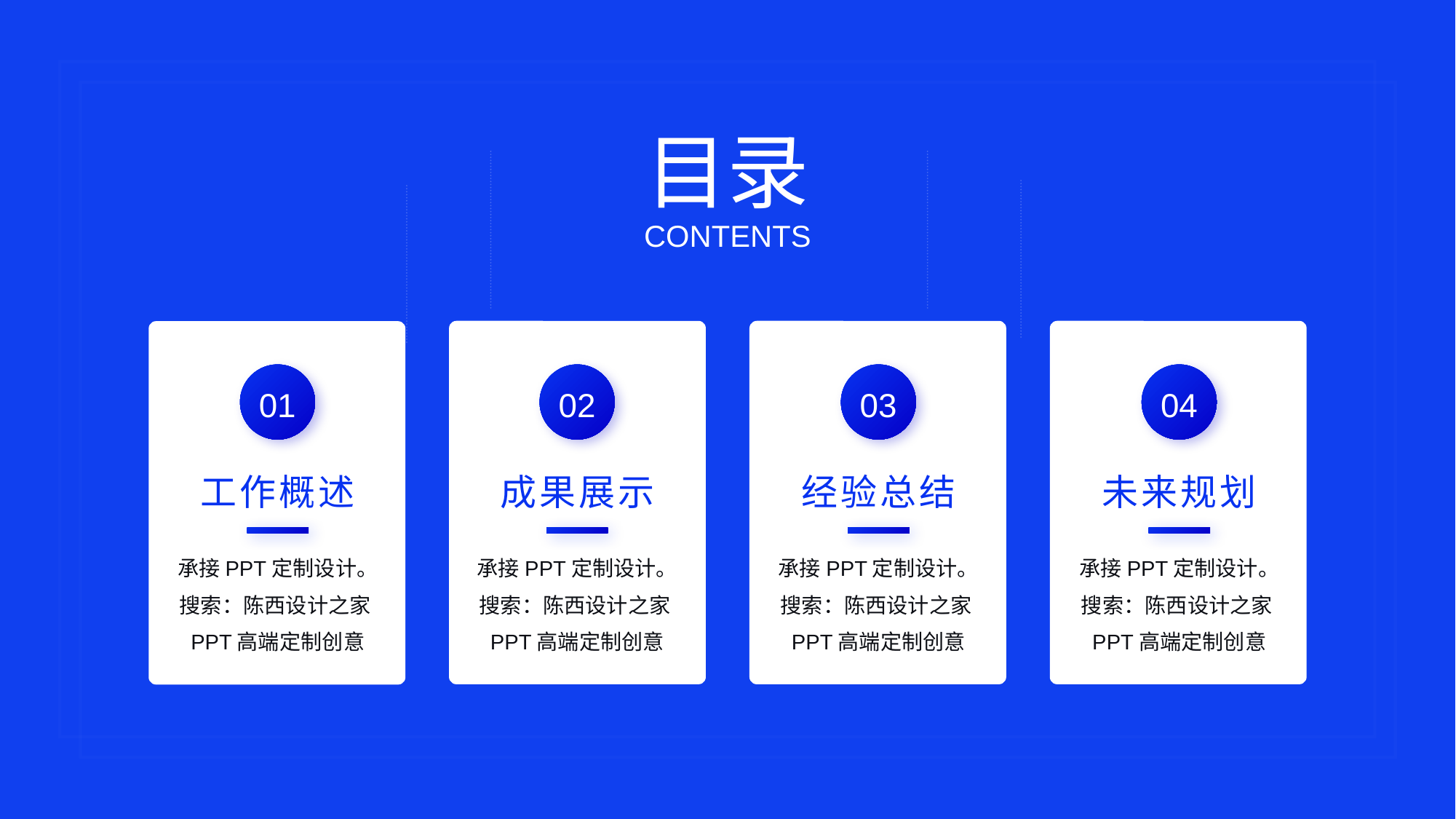

©版权所有：陈西设计之家(微信号：2090298045）
©版权所属公司：合肥陈西文化传媒科技有限公司
©版权所有：陈西设计之家(微信号：2090298045）
©版权所属公司：合肥陈西文化传媒科技有限公司

目录
CONTENTS

01
02
03
04
工作概述
成果展示
经验总结
未来规划

承接PPT定制设计。搜索：陈西设计之家PPT高端定制创意
承接PPT定制设计。搜索：陈西设计之家PPT高端定制创意
承接PPT定制设计。搜索：陈西设计之家PPT高端定制创意
承接PPT定制设计。搜索：陈西设计之家PPT高端定制创意
©版权所有：陈西设计之家(微信号：2090298045）
©版权所属公司：合肥陈西文化传媒科技有限公司